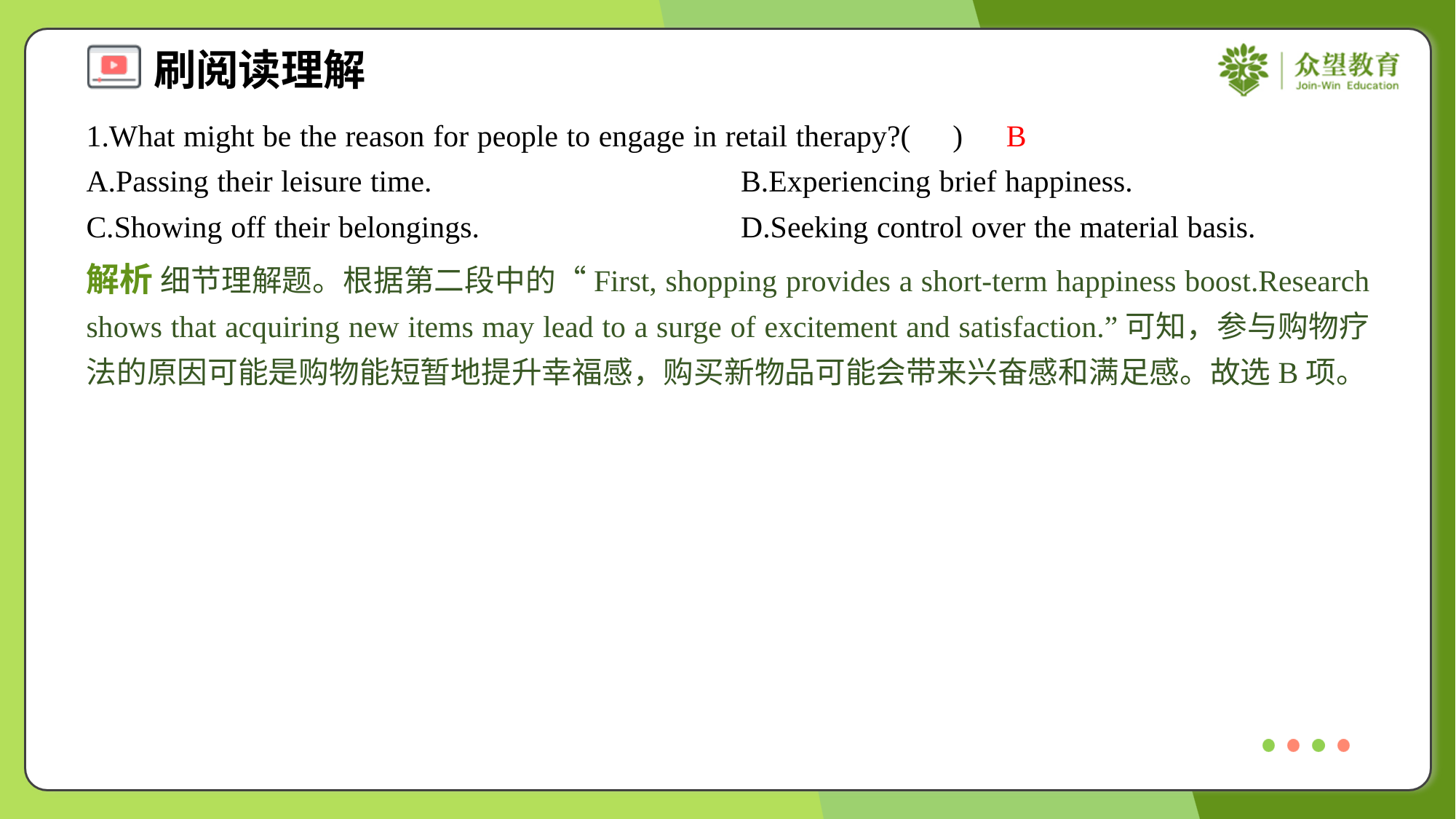

1.What might be the reason for people to engage in retail therapy?(     )
B
A.Passing their leisure time.	B.Experiencing brief happiness.
C.Showing off their belongings.	D.Seeking control over the material basis.
解析 细节理解题。根据第二段中的“First, shopping provides a short-term happiness boost.Research shows that acquiring new items may lead to a surge of excitement and satisfaction.”可知，参与购物疗法的原因可能是购物能短暂地提升幸福感，购买新物品可能会带来兴奋感和满足感。故选B项。